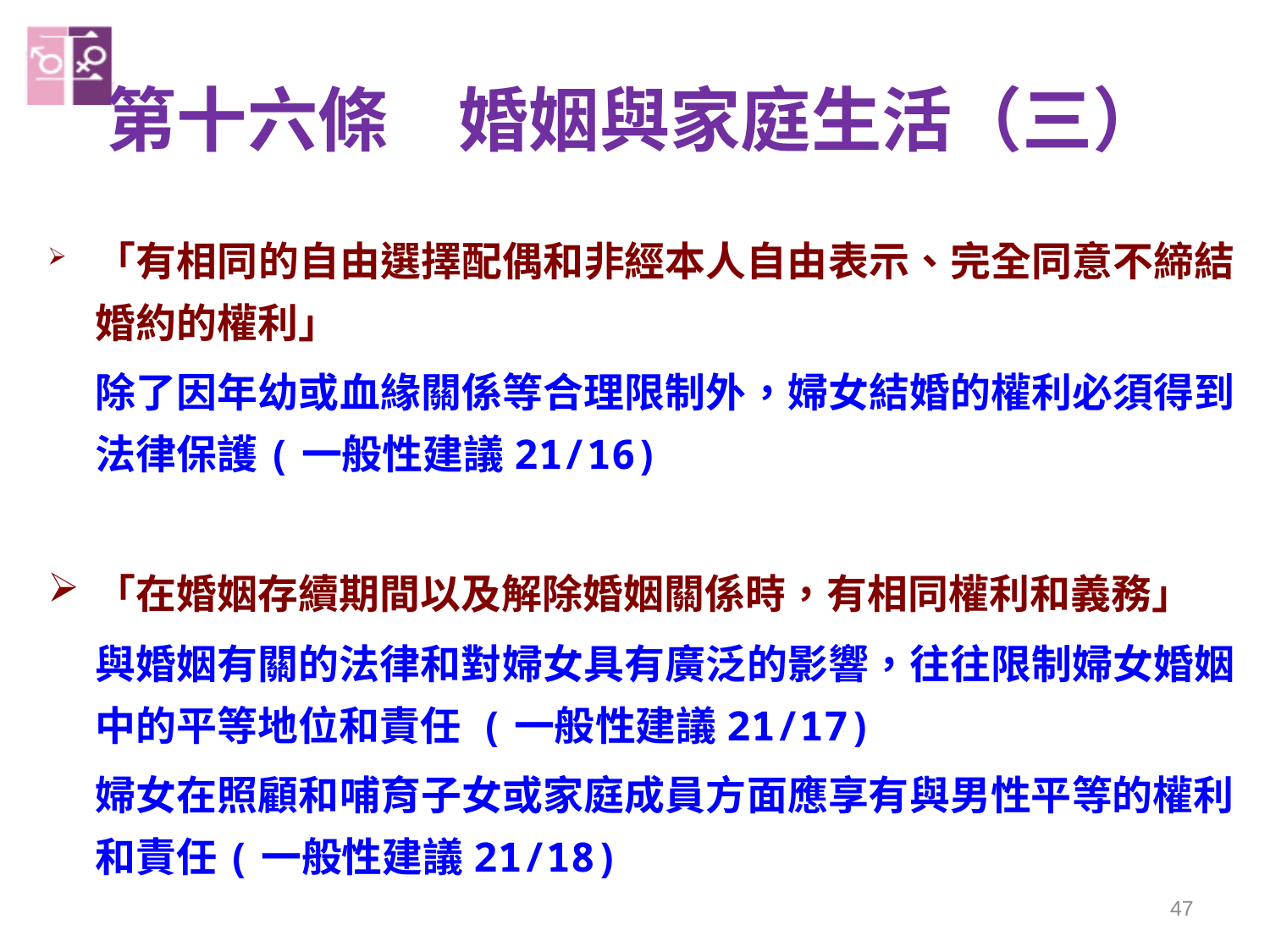

# 第十六條　婚姻與家庭生活（三）
「有相同的自由選擇配偶和非經本人自由表示、完全同意不締結婚約的權利」
    除了因年幼或血緣關係等合理限制外，婦女結婚的權利必須得到法律保護(一般性建議21/16)

「在婚姻存續期間以及解除婚姻關係時，有相同權利和義務」
    與婚姻有關的法律和對婦女具有廣泛的影響，往往限制婦女婚姻中的平等地位和責任 (一般性建議21/17)
    婦女在照顧和哺育子女或家庭成員方面應享有與男性平等的權利和責任(一般性建議21/18)

47